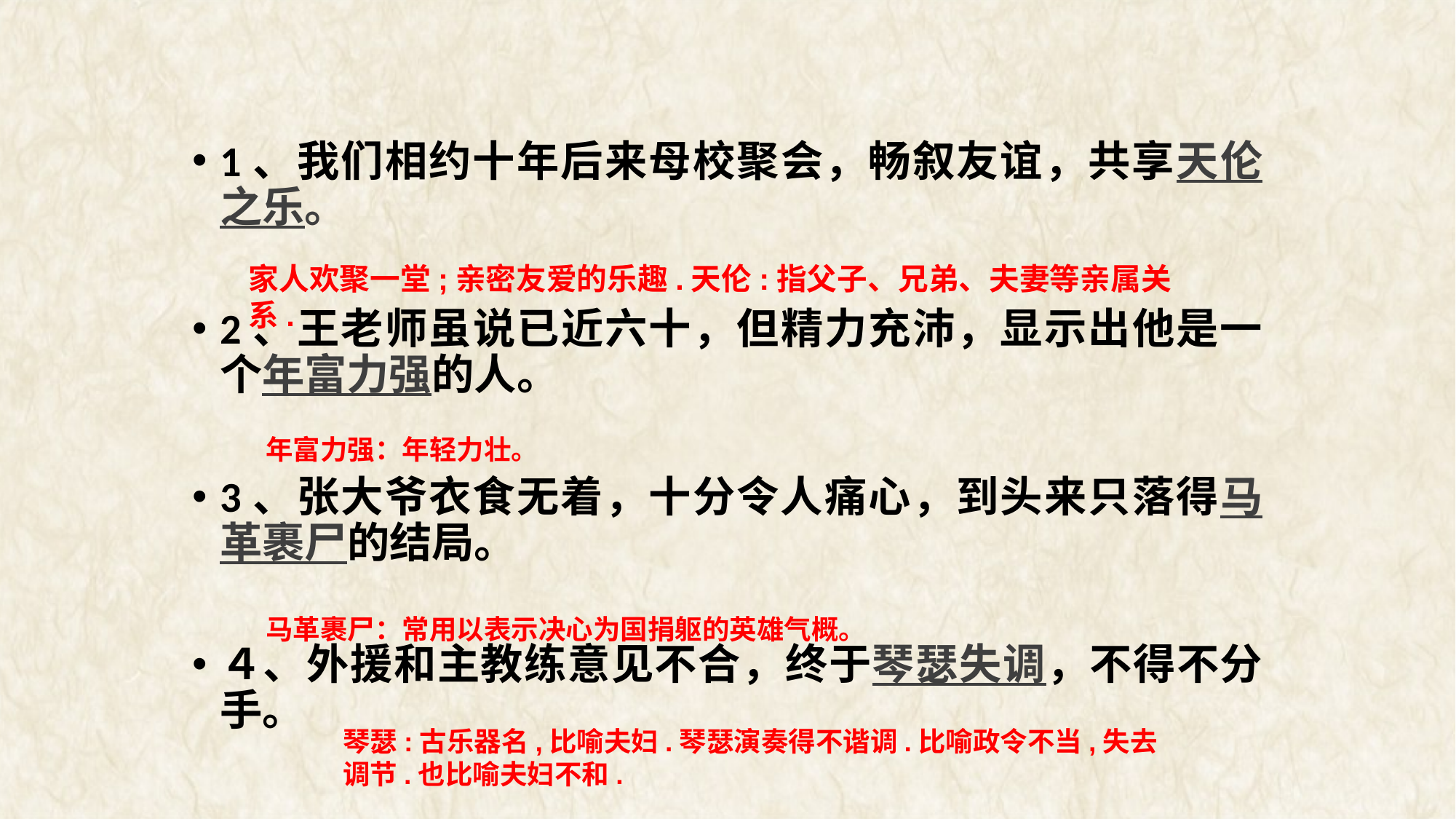

#
1、我们相约十年后来母校聚会，畅叙友谊，共享天伦之乐。

2、王老师虽说已近六十，但精力充沛，显示出他是一个年富力强的人。

3、张大爷衣食无着，十分令人痛心，到头来只落得马革裹尸的结局。

４、外援和主教练意见不合，终于琴瑟失调，不得不分手。

家人欢聚一堂;亲密友爱的乐趣.天伦:指父子、兄弟、夫妻等亲属关系.
年富力强：年轻力壮。
马革裹尸：常用以表示决心为国捐躯的英雄气概。
琴瑟:古乐器名,比喻夫妇.琴瑟演奏得不谐调.比喻政令不当,失去调节.也比喻夫妇不和.